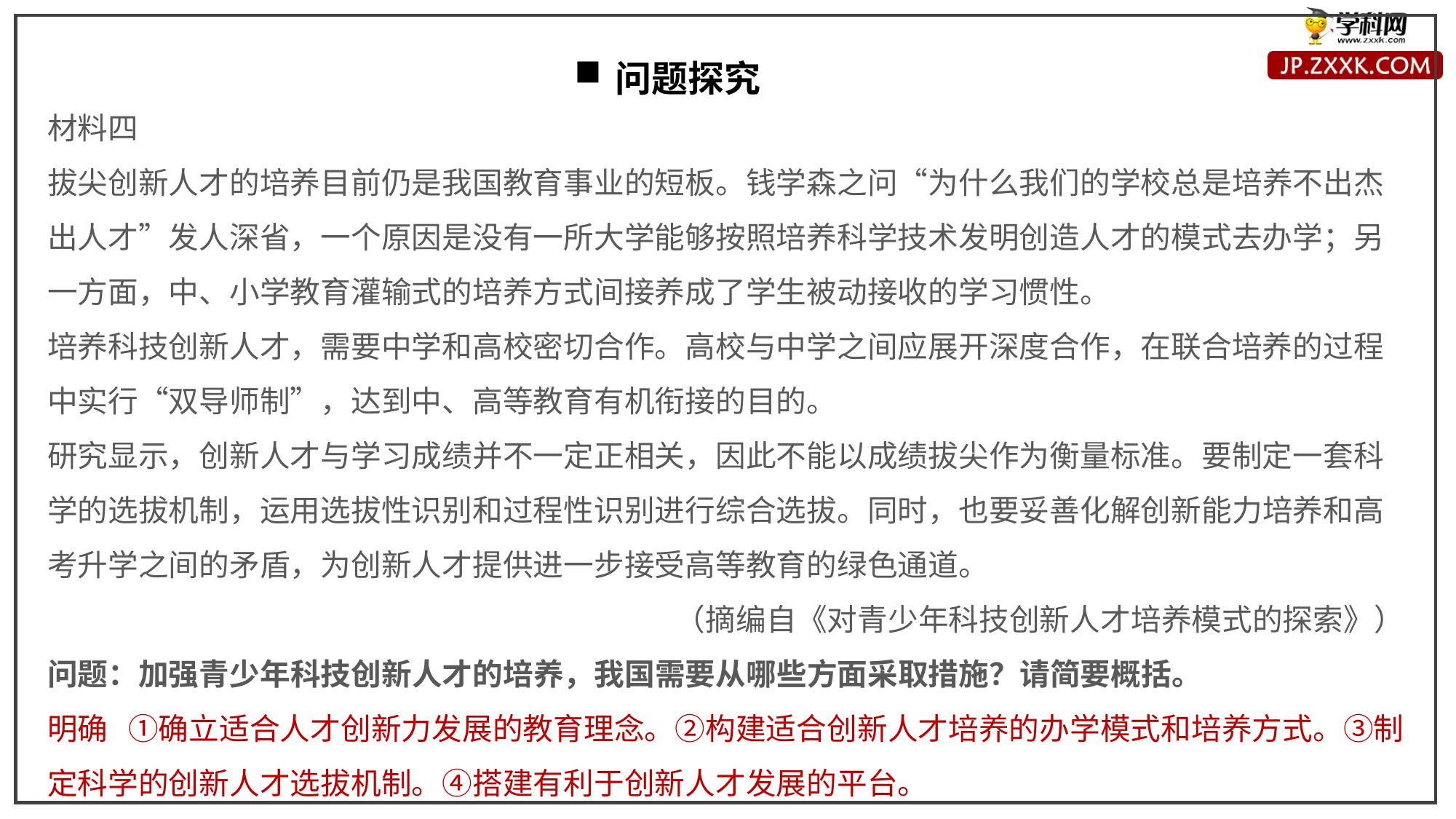

问题探究
材料四
拔尖创新人才的培养目前仍是我国教育事业的短板。钱学森之问“为什么我们的学校总是培养不出杰出人才”发人深省，一个原因是没有一所大学能够按照培养科学技术发明创造人才的模式去办学；另一方面，中、小学教育灌输式的培养方式间接养成了学生被动接收的学习惯性。
培养科技创新人才，需要中学和高校密切合作。高校与中学之间应展开深度合作，在联合培养的过程中实行“双导师制”，达到中、高等教育有机衔接的目的。
研究显示，创新人才与学习成绩并不一定正相关，因此不能以成绩拔尖作为衡量标准。要制定一套科学的选拔机制，运用选拔性识别和过程性识别进行综合选拔。同时，也要妥善化解创新能力培养和高考升学之间的矛盾，为创新人才提供进一步接受高等教育的绿色通道。
（摘编自《对青少年科技创新人才培养模式的探索》）
问题：加强青少年科技创新人才的培养，我国需要从哪些方面采取措施？请简要概括。
明确   ①确立适合人才创新力发展的教育理念。②构建适合创新人才培养的办学模式和培养方式。③制定科学的创新人才选拔机制。④搭建有利于创新人才发展的平台。